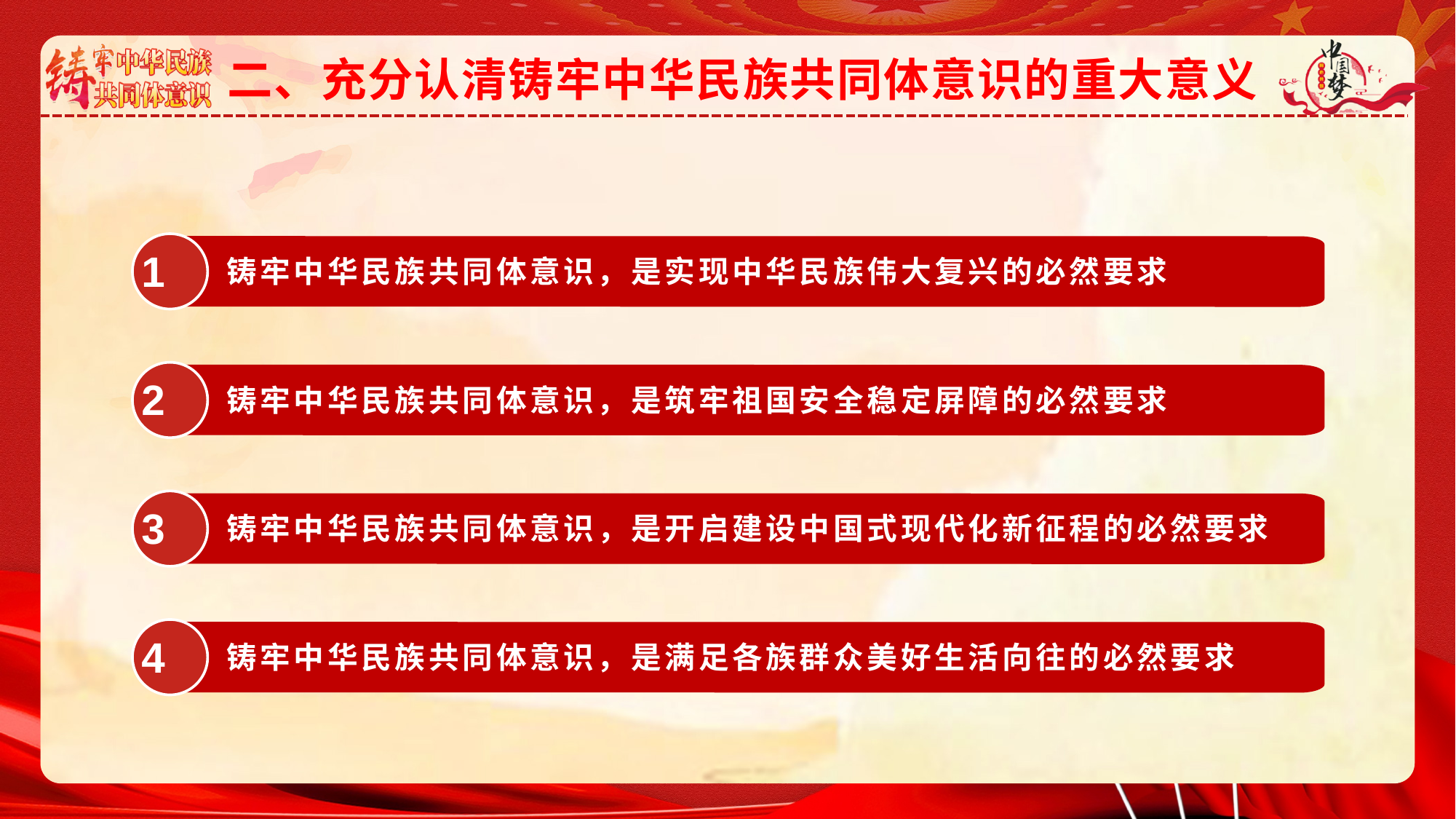

二、充分认清铸牢中华民族共同体意识的重大意义
G

铸牢中华民族共同体意识，是实现中华民族伟大复兴的必然要求
1
G

铸牢中华民族共同体意识，是筑牢祖国安全稳定屏障的必然要求
2
G

铸牢中华民族共同体意识，是开启建设中国式现代化新征程的必然要求
3
G

铸牢中华民族共同体意识，是满足各族群众美好生活向往的必然要求
4